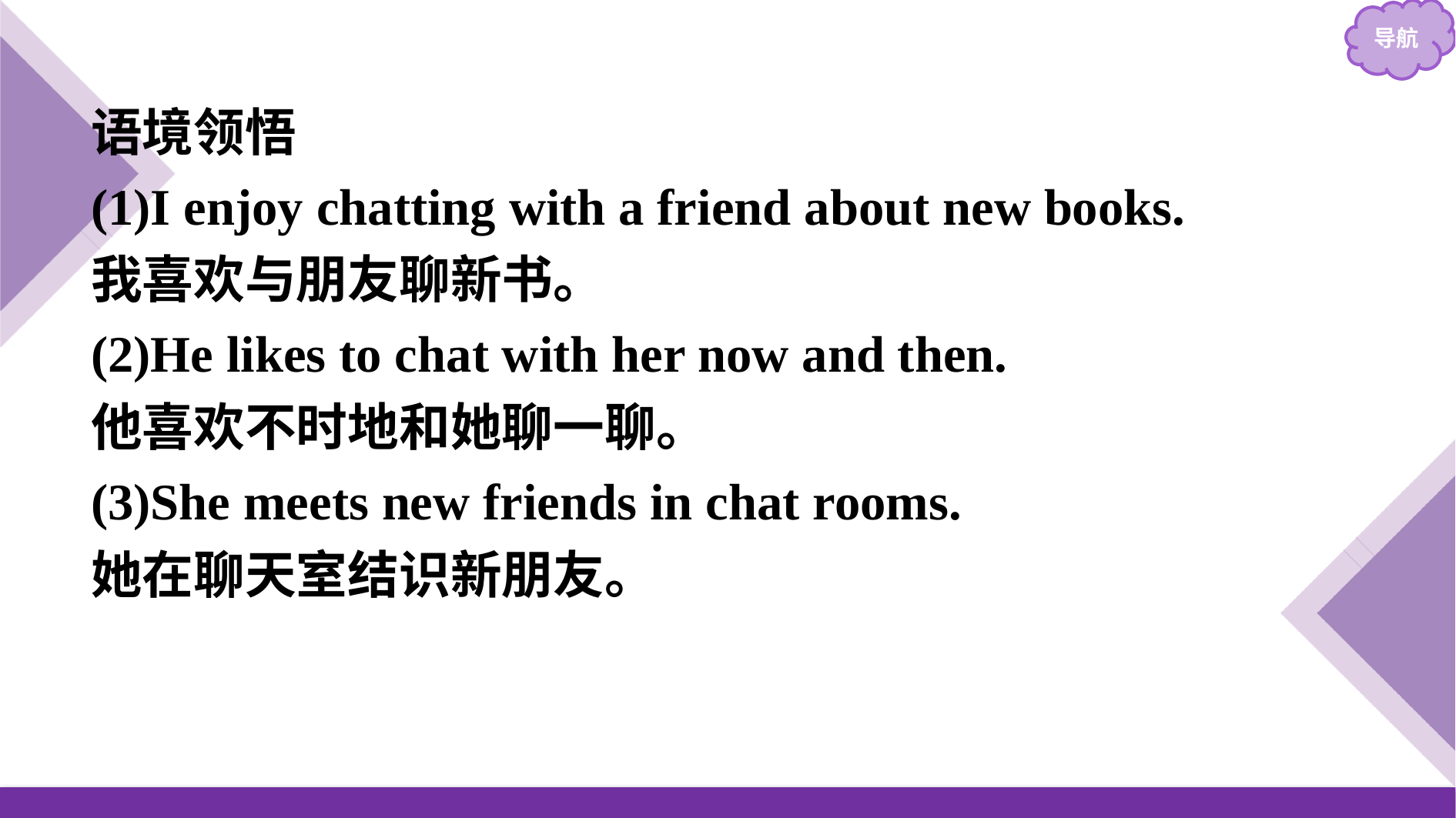

语境领悟
(1)I enjoy chatting with a friend about new books.
我喜欢与朋友聊新书。
(2)He likes to chat with her now and then.
他喜欢不时地和她聊一聊。
(3)She meets new friends in chat rooms.
她在聊天室结识新朋友。